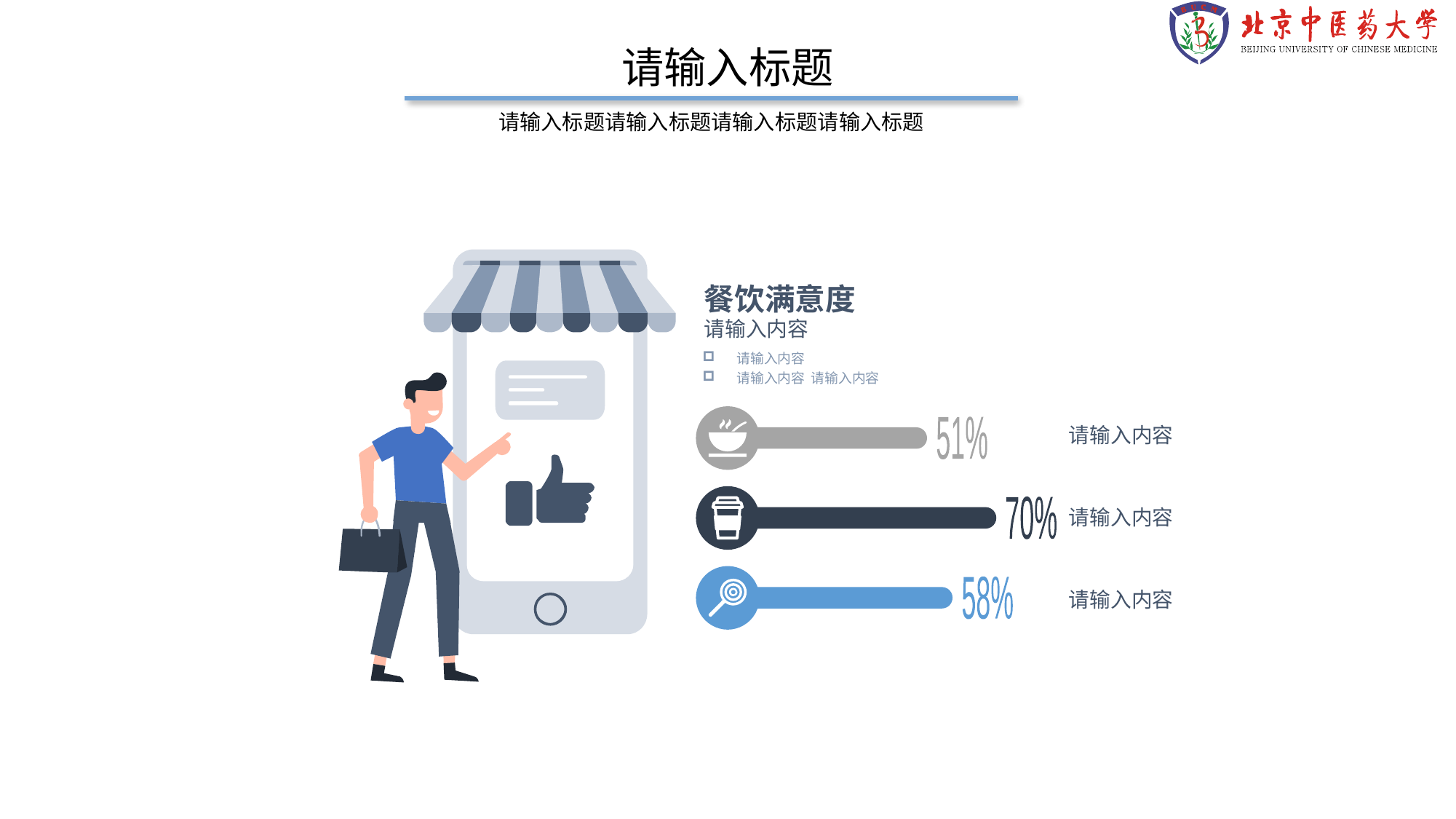

请输入标题
请输入标题请输入标题请输入标题请输入标题

餐饮满意度
请输入内容

请输入内容
请输入内容  请输入内容

请输入内容
51%

70%
请输入内容

58%

请输入内容